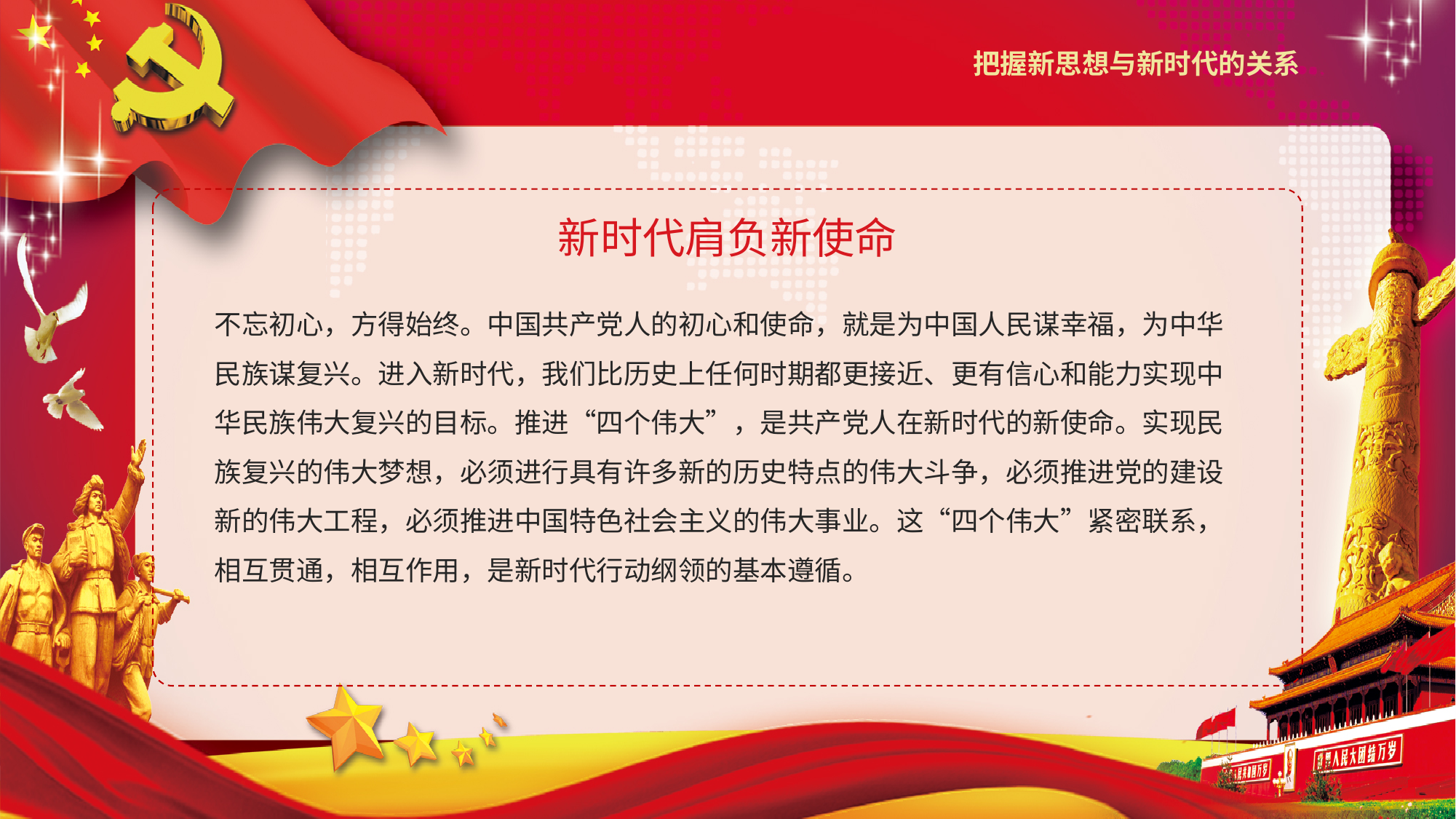

把握新思想与新时代的关系

新时代肩负新使命
不忘初心，方得始终。中国共产党人的初心和使命，就是为中国人民谋幸福，为中华民族谋复兴。进入新时代，我们比历史上任何时期都更接近、更有信心和能力实现中华民族伟大复兴的目标。推进“四个伟大”，是共产党人在新时代的新使命。实现民族复兴的伟大梦想，必须进行具有许多新的历史特点的伟大斗争，必须推进党的建设新的伟大工程，必须推进中国特色社会主义的伟大事业。这“四个伟大”紧密联系，相互贯通，相互作用，是新时代行动纲领的基本遵循。